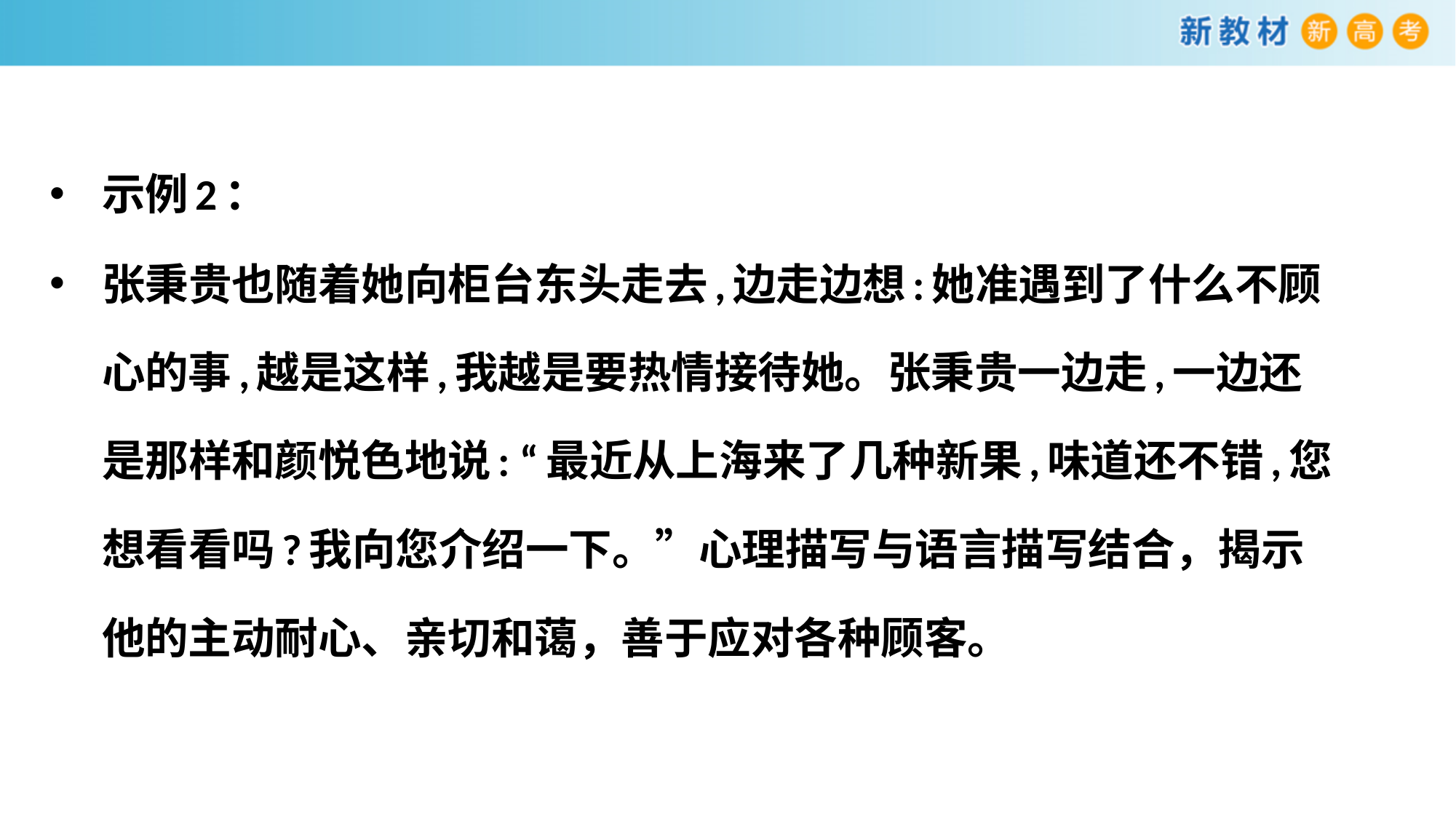

示例2：
张秉贵也随着她向柜台东头走去,边走边想:她准遇到了什么不顾心的事,越是这样,我越是要热情接待她。张秉贵一边走,一边还是那样和颜悦色地说: “最近从上海来了几种新果,味道还不错,您想看看吗?我向您介绍一下。”心理描写与语言描写结合，揭示他的主动耐心、亲切和蔼，善于应对各种顾客。